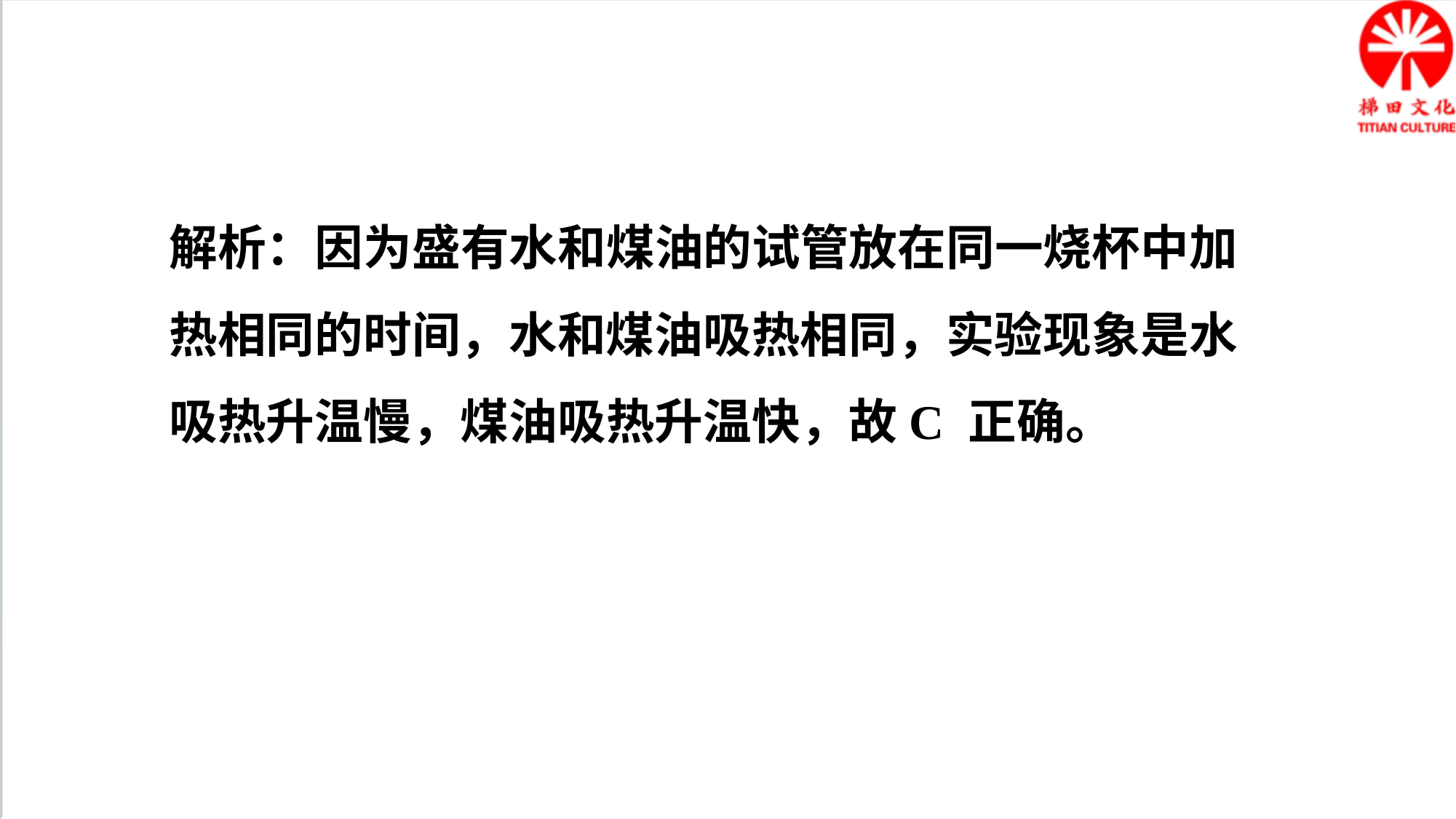

解析：因为盛有水和煤油的试管放在同一烧杯中加热相同的时间，水和煤油吸热相同，实验现象是水吸热升温慢，煤油吸热升温快，故C 正确。